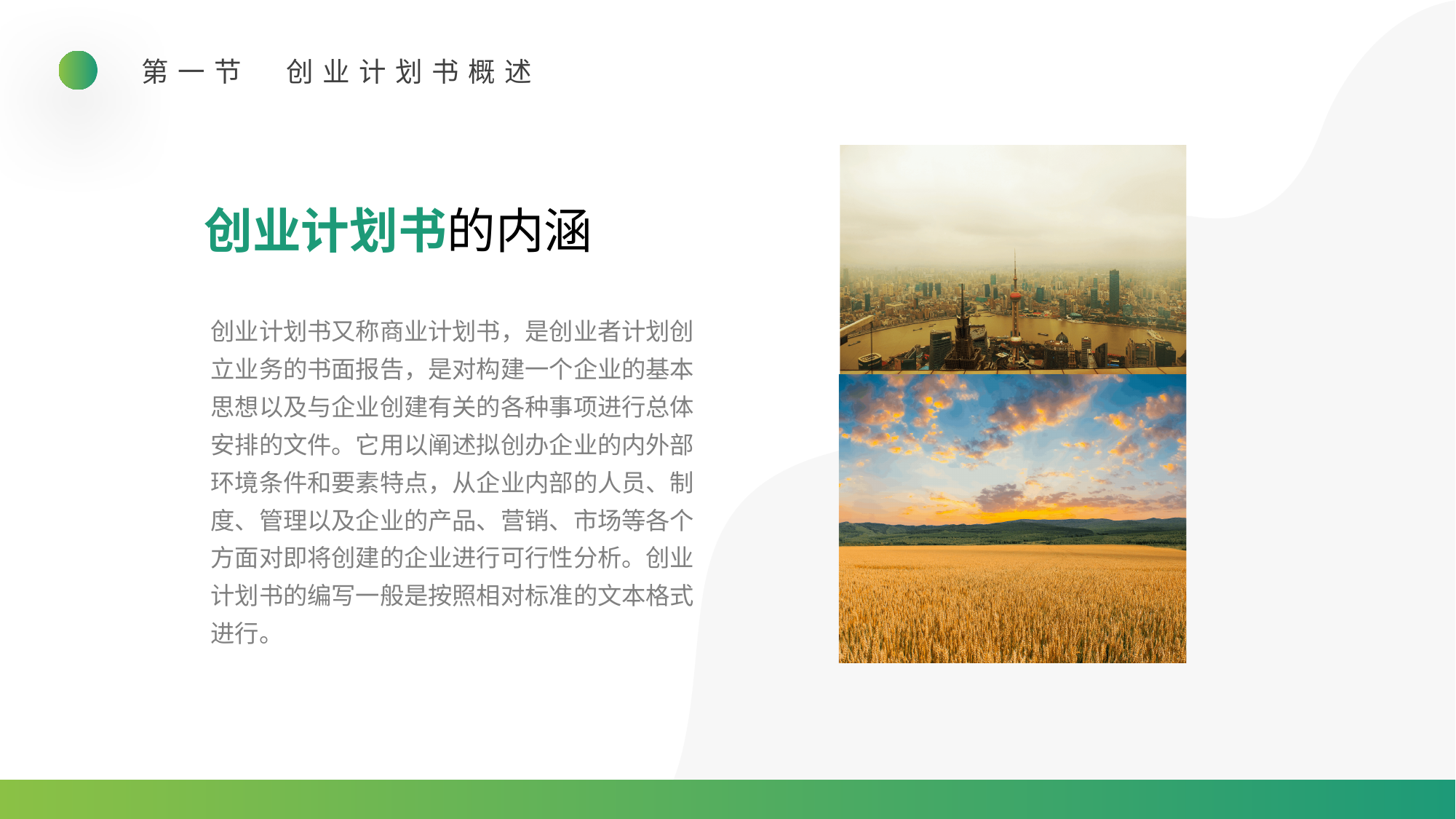

第一节　创业计划书概述

创业计划书的内涵
创业计划书又称商业计划书，是创业者计划创立业务的书面报告，是对构建一个企业的基本思想以及与企业创建有关的各种事项进行总体安排的文件。它用以阐述拟创办企业的内外部环境条件和要素特点，从企业内部的人员、制度、管理以及企业的产品、营销、市场等各个方面对即将创建的企业进行可行性分析。创业计划书的编写一般是按照相对标准的文本格式进行。